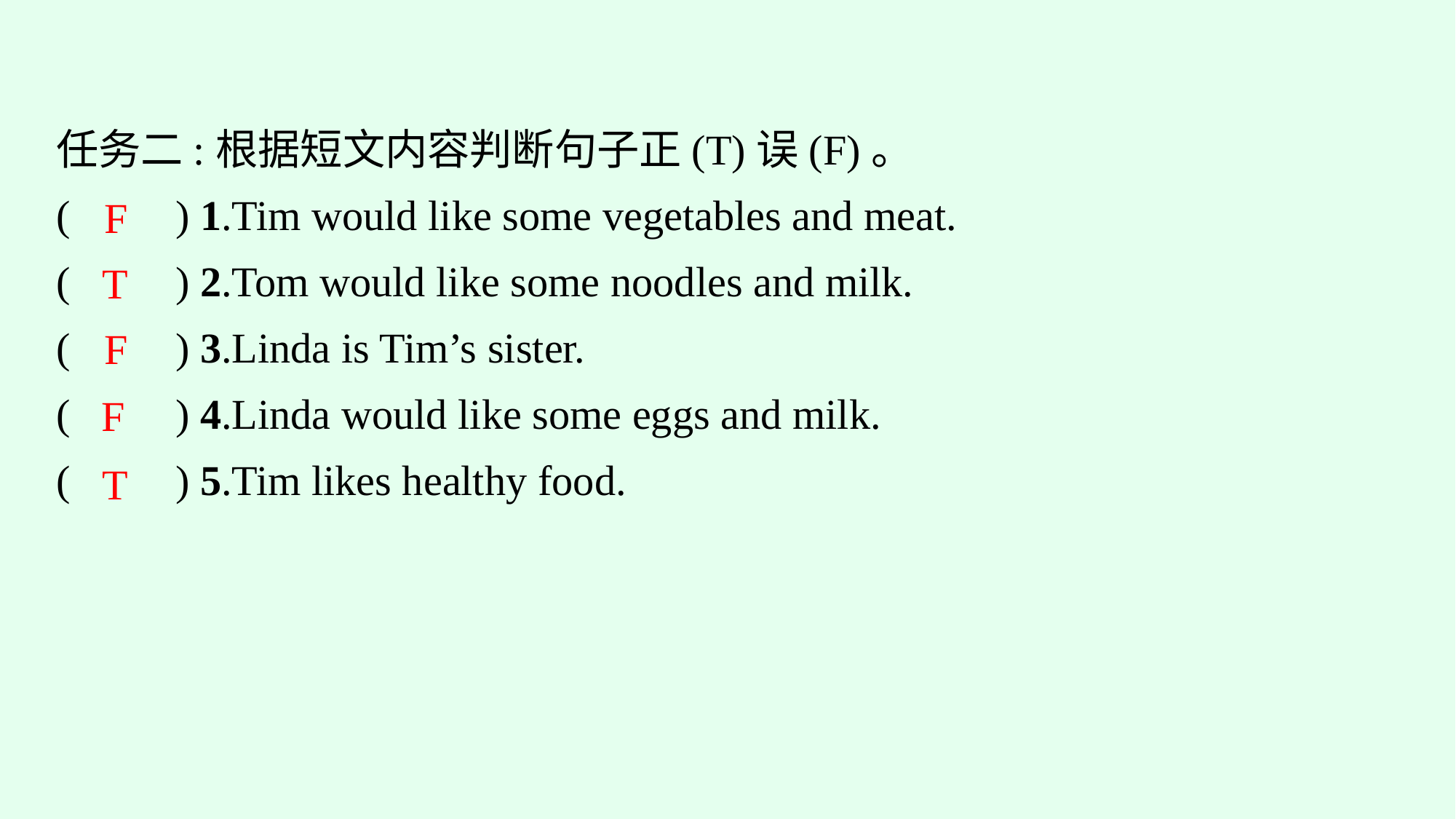

任务二:根据短文内容判断句子正(T)误(F)。
(　　) 1.Tim would like some vegetables and meat.
(　　) 2.Tom would like some noodles and milk.
(　　) 3.Linda is Tim’s sister.
(　　) 4.Linda would like some eggs and milk.
(　　) 5.Tim likes healthy food.
F
T
F
F
T